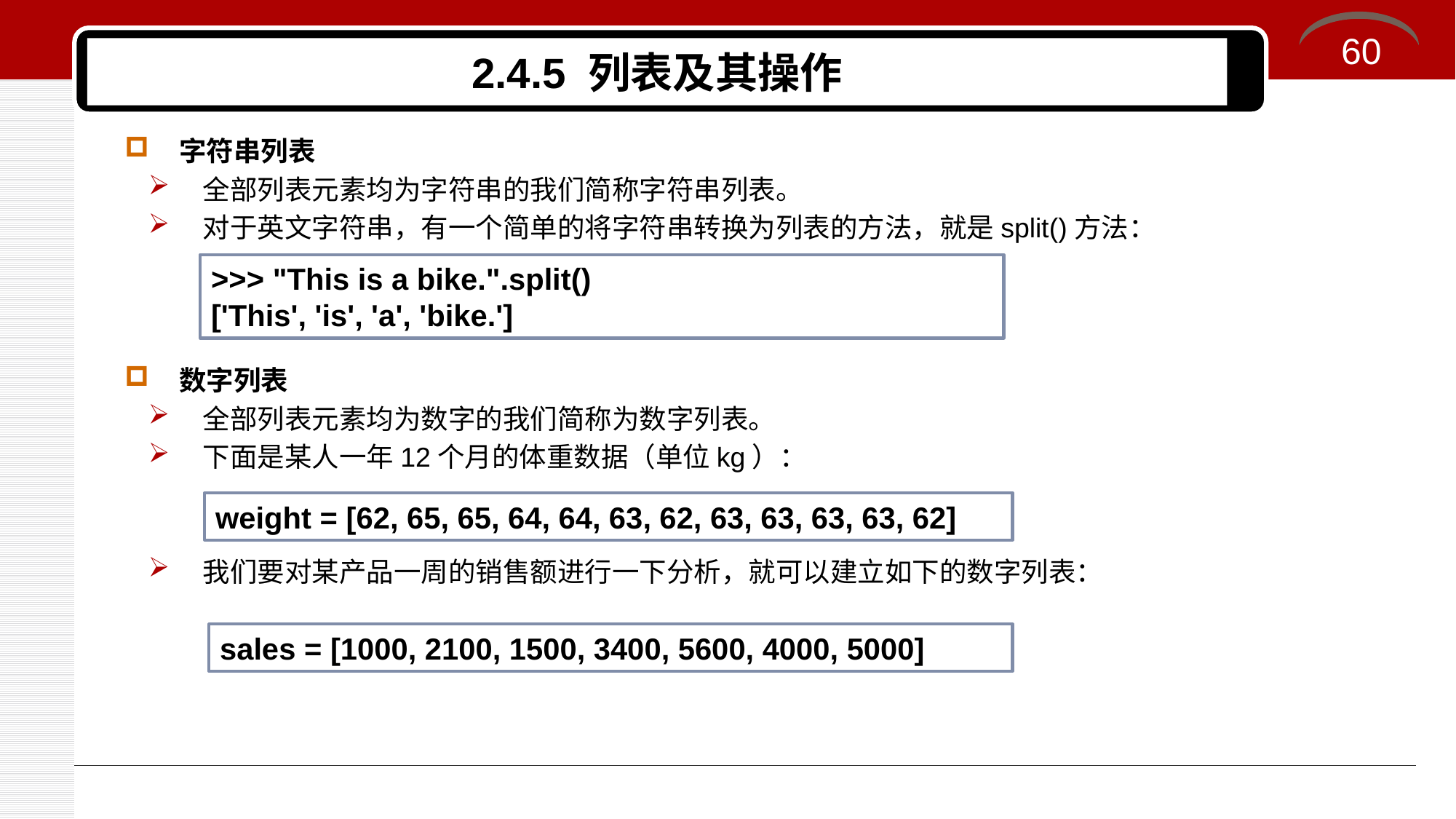

60
# 2.4.5 列表及其操作
字符串列表
全部列表元素均为字符串的我们简称字符串列表。
对于英文字符串，有一个简单的将字符串转换为列表的方法，就是split()方法：

数字列表
全部列表元素均为数字的我们简称为数字列表。
下面是某人一年12个月的体重数据（单位kg）：

我们要对某产品一周的销售额进行一下分析，就可以建立如下的数字列表：

>>> "This is a bike.".split()
['This', 'is', 'a', 'bike.']
weight = [62, 65, 65, 64, 64, 63, 62, 63, 63, 63, 63, 62]
sales = [1000, 2100, 1500, 3400, 5600, 4000, 5000]